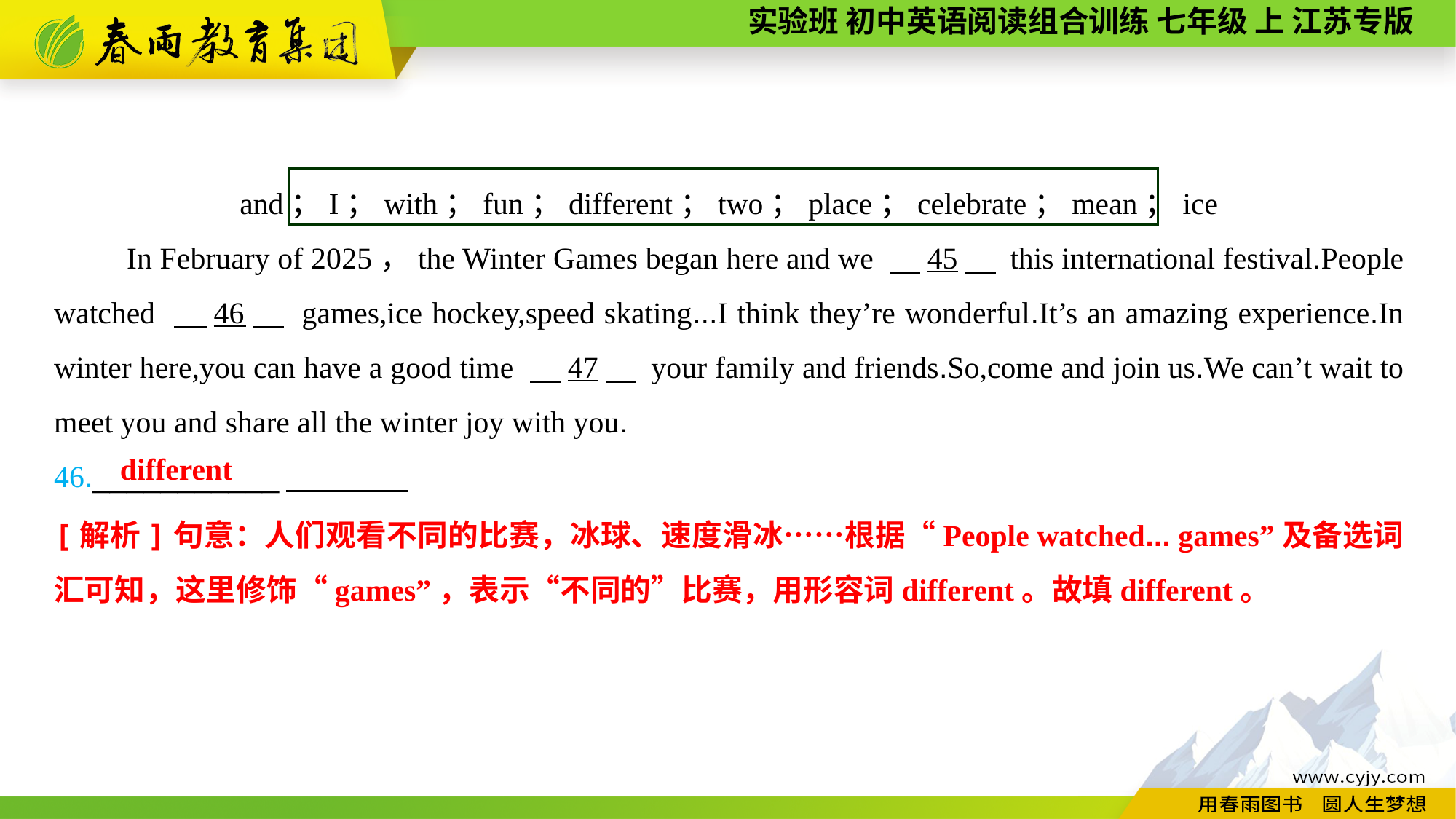

and；I；with；fun；different；two；place；celebrate；mean；ice
In February of 2025，the Winter Games began here and we 　45　 this international festival.People watched 　46　 games,ice hockey,speed skating...I think they’re wonderful.It’s an amazing experience.In winter here,you can have a good time 　47　 your family and friends.So,come and join us.We can’t wait to meet you and share all the winter joy with you.
46.___________

different
[解析]句意：人们观看不同的比赛，冰球、速度滑冰……根据“People watched... games”及备选词汇可知，这里修饰“games”，表示“不同的”比赛，用形容词different。故填different。